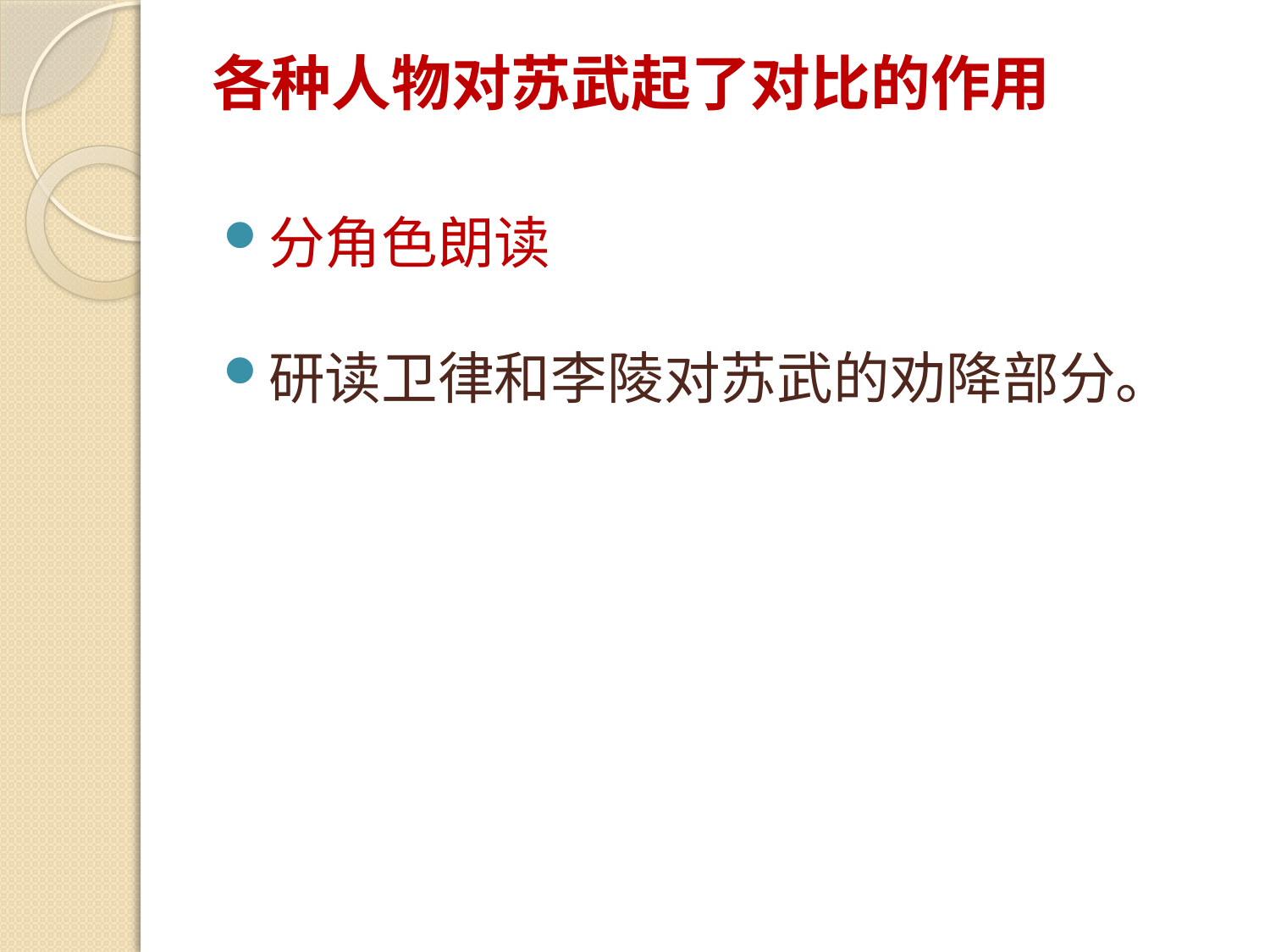

# 各种人物对苏武起了对比的作用
分角色朗读

研读卫律和李陵对苏武的劝降部分。